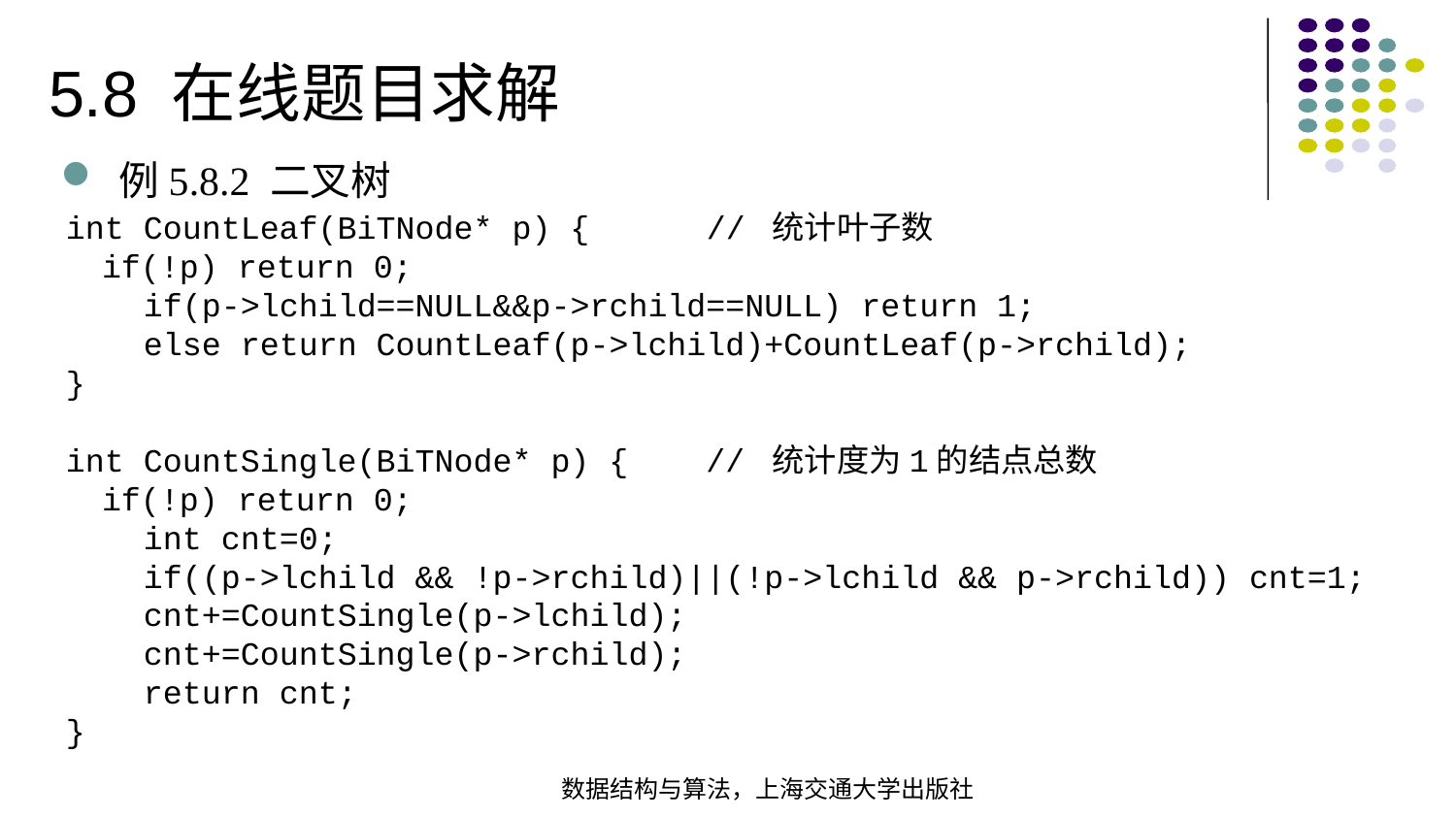

5.8 在线题目求解
例5.8.2 二叉树
int CountLeaf(BiTNode* p) {      // 统计叶子数    if(!p) return 0;    if(p->lchild==NULL&&p->rchild==NULL) return 1;    else return CountLeaf(p->lchild)+CountLeaf(p->rchild);} int CountSingle(BiTNode* p) {    // 统计度为1的结点总数    if(!p) return 0;    int cnt=0;    if((p->lchild && !p->rchild)||(!p->lchild && p->rchild)) cnt=1;    cnt+=CountSingle(p->lchild);    cnt+=CountSingle(p->rchild);    return cnt;
}